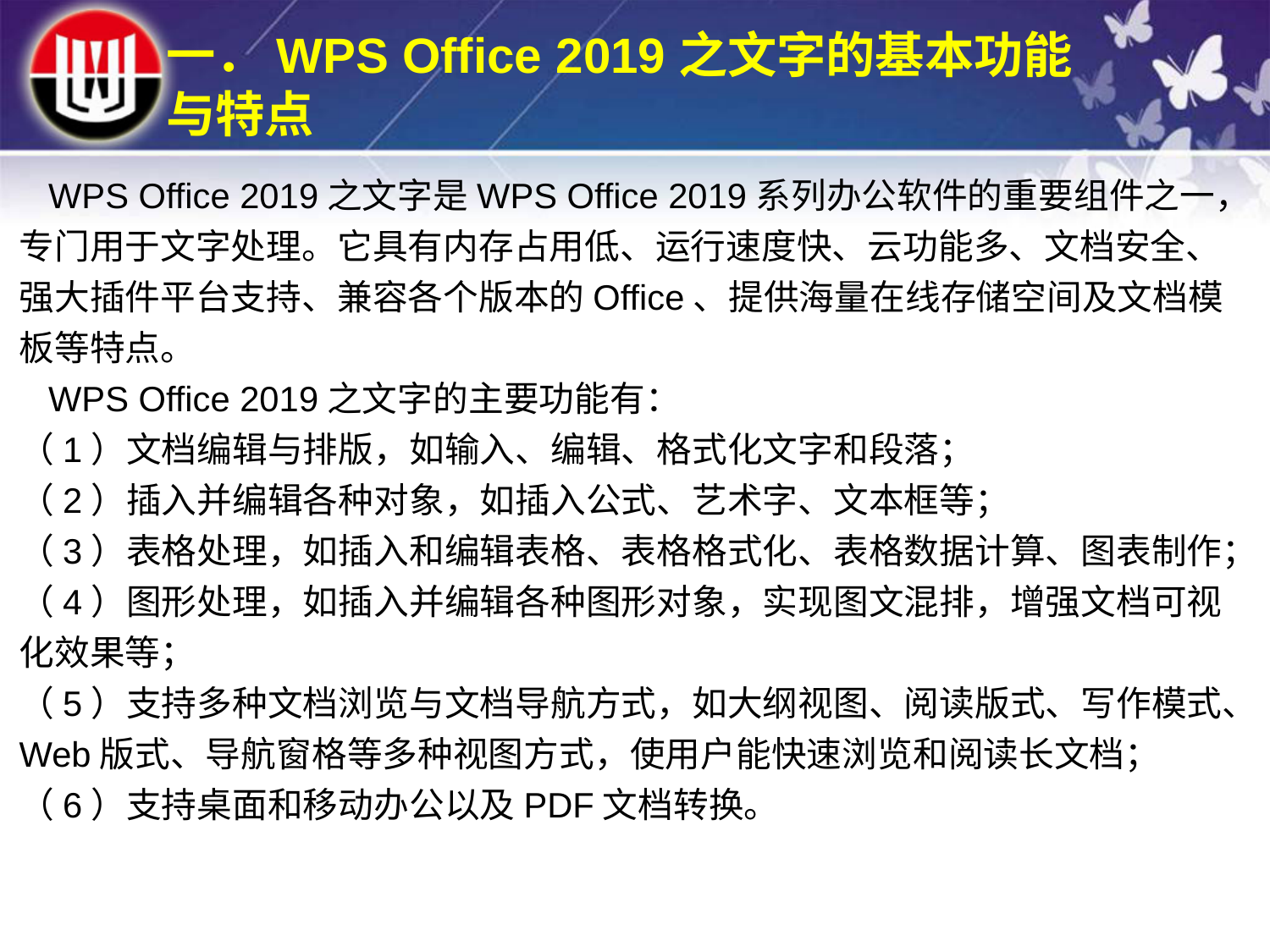

一．WPS Office 2019之文字的基本功能
与特点
   WPS Office 2019之文字是WPS Office 2019系列办公软件的重要组件之一，专门用于文字处理。它具有内存占用低、运行速度快、云功能多、文档安全、强大插件平台支持、兼容各个版本的Office、提供海量在线存储空间及文档模板等特点。
   WPS Office 2019之文字的主要功能有：
（1）文档编辑与排版，如输入、编辑、格式化文字和段落；
（2）插入并编辑各种对象，如插入公式、艺术字、文本框等；
（3）表格处理，如插入和编辑表格、表格格式化、表格数据计算、图表制作；（4）图形处理，如插入并编辑各种图形对象，实现图文混排，增强文档可视化效果等；
（5）支持多种文档浏览与文档导航方式，如大纲视图、阅读版式、写作模式、Web版式、导航窗格等多种视图方式，使用户能快速浏览和阅读长文档；
（6）支持桌面和移动办公以及PDF文档转换。